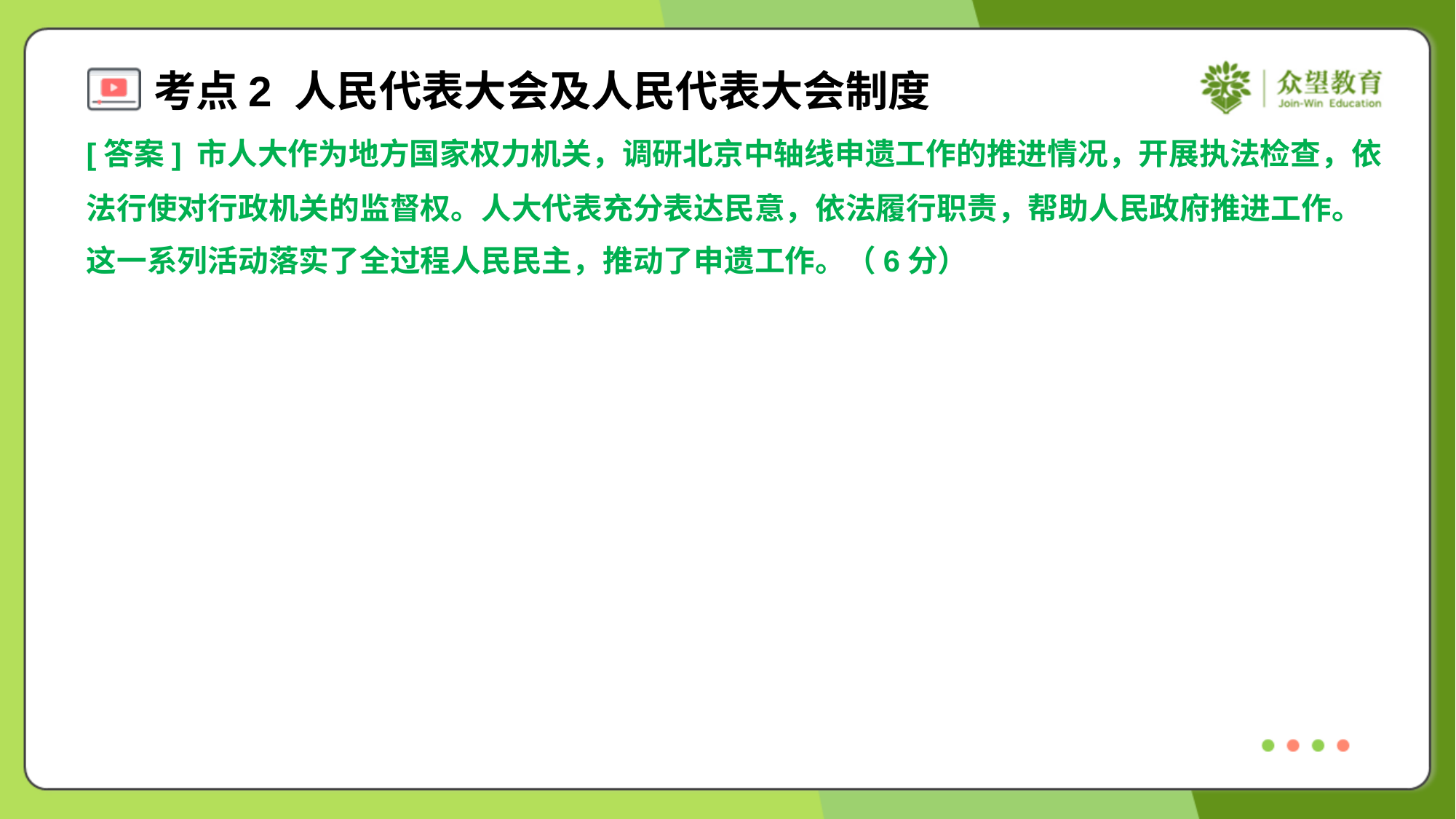

[答案] 市人大作为地方国家权力机关，调研北京中轴线申遗工作的推进情况，开展执法检查，依
法行使对行政机关的监督权。人大代表充分表达民意，依法履行职责，帮助人民政府推进工作。
这一系列活动落实了全过程人民民主，推动了申遗工作。（6分）